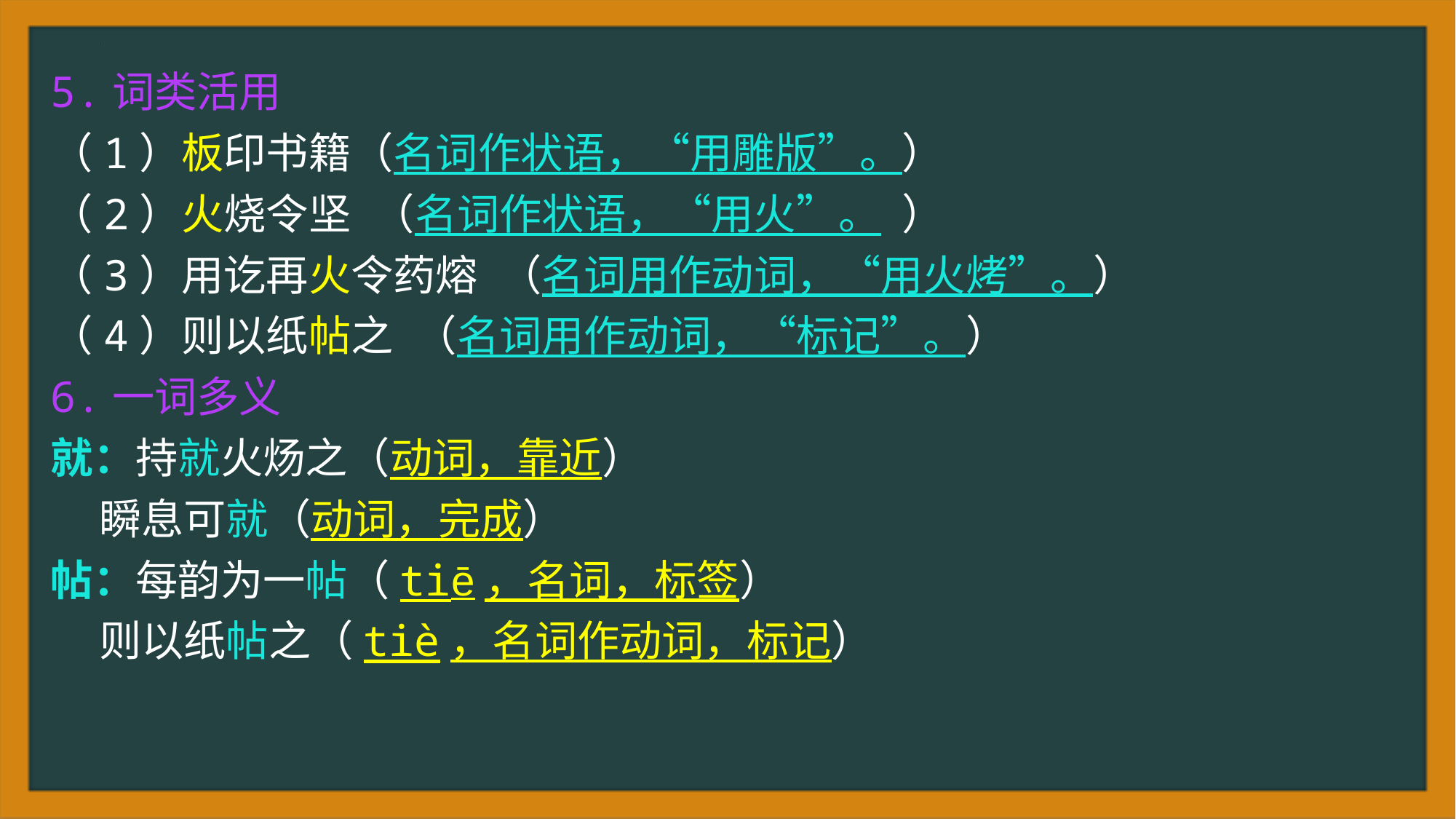

5.词类活用
（1）板印书籍（名词作状语，“用雕版”。）
（2）火烧令坚 （名词作状语，“用火”。 ）
（3）用讫再火令药熔 （名词用作动词，“用火烤”。）
（4）则以纸帖之 （名词用作动词，“标记”。）
6.一词多义
就：持就火炀之（动词，靠近）
    瞬息可就（动词，完成）
帖：每韵为一帖（tiē，名词，标签）
    则以纸帖之（tiè，名词作动词，标记）